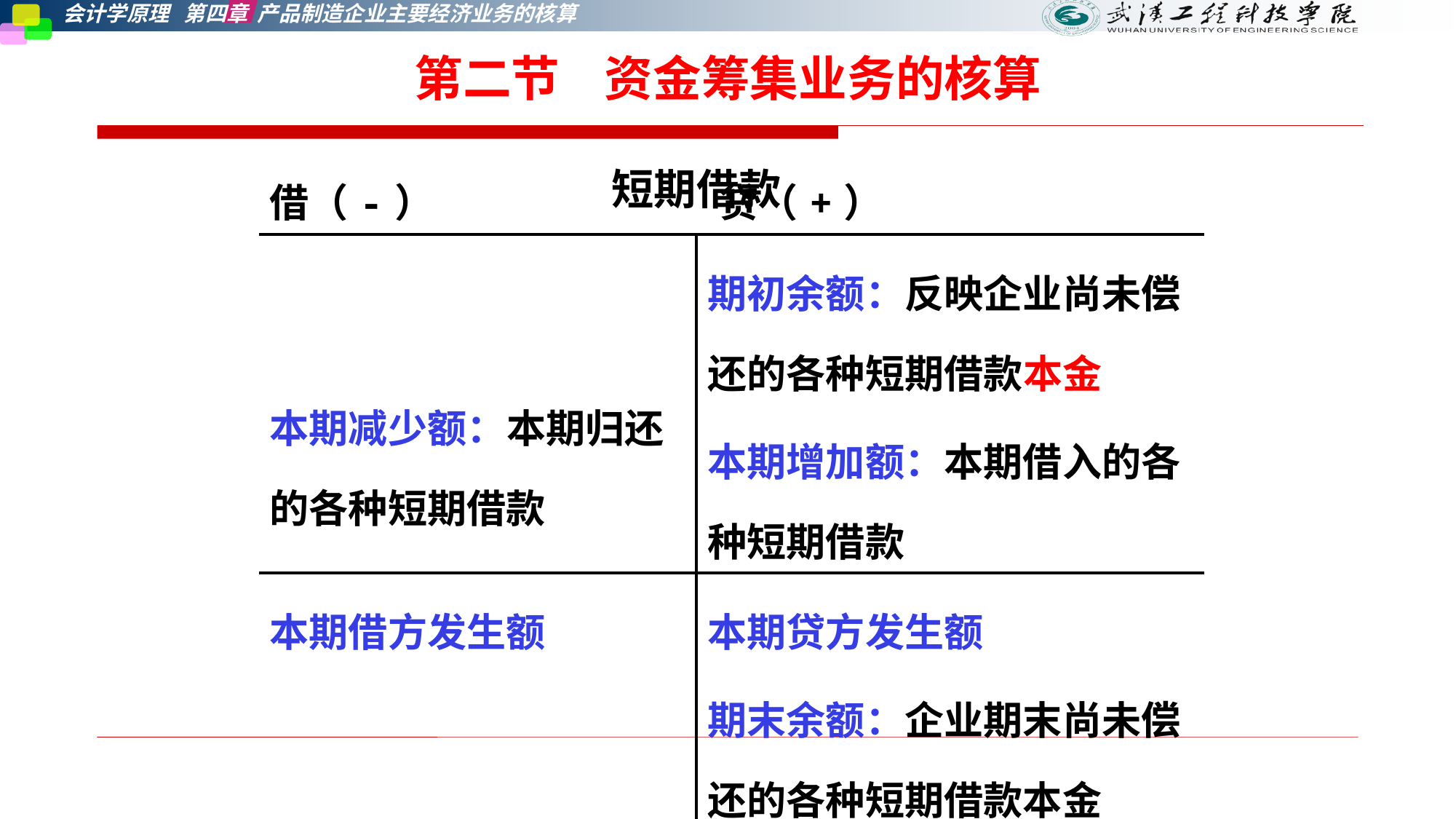

第二节    资金筹集业务的核算
短期借款
| 借（-） 贷（+） |  |
| --- | --- |
| 本期减少额：本期归还的各种短期借款 | 期初余额：反映企业尚未偿还的各种短期借款本金 本期增加额：本期借入的各种短期借款 |
| 本期借方发生额 | 本期贷方发生额 期末余额：企业期末尚未偿还的各种短期借款本金 |